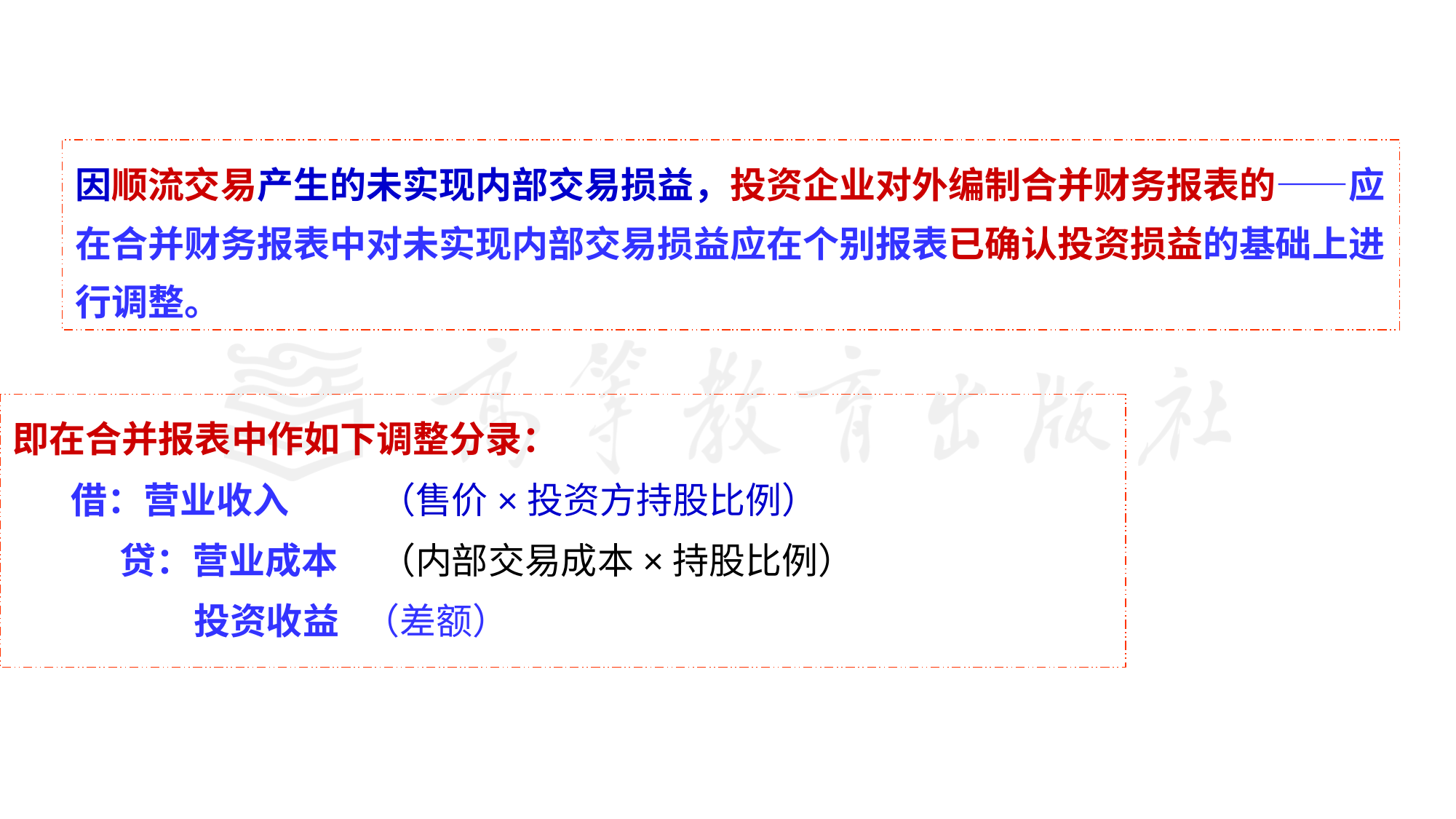

因顺流交易产生的未实现内部交易损益，投资企业对外编制合并财务报表的——应在合并财务报表中对未实现内部交易损益应在个别报表已确认投资损益的基础上进行调整。
即在合并报表中作如下调整分录：
      借：营业收入           （售价×投资方持股比例）
            贷：营业成本     （内部交易成本×持股比例）
                     投资收益   （差额）